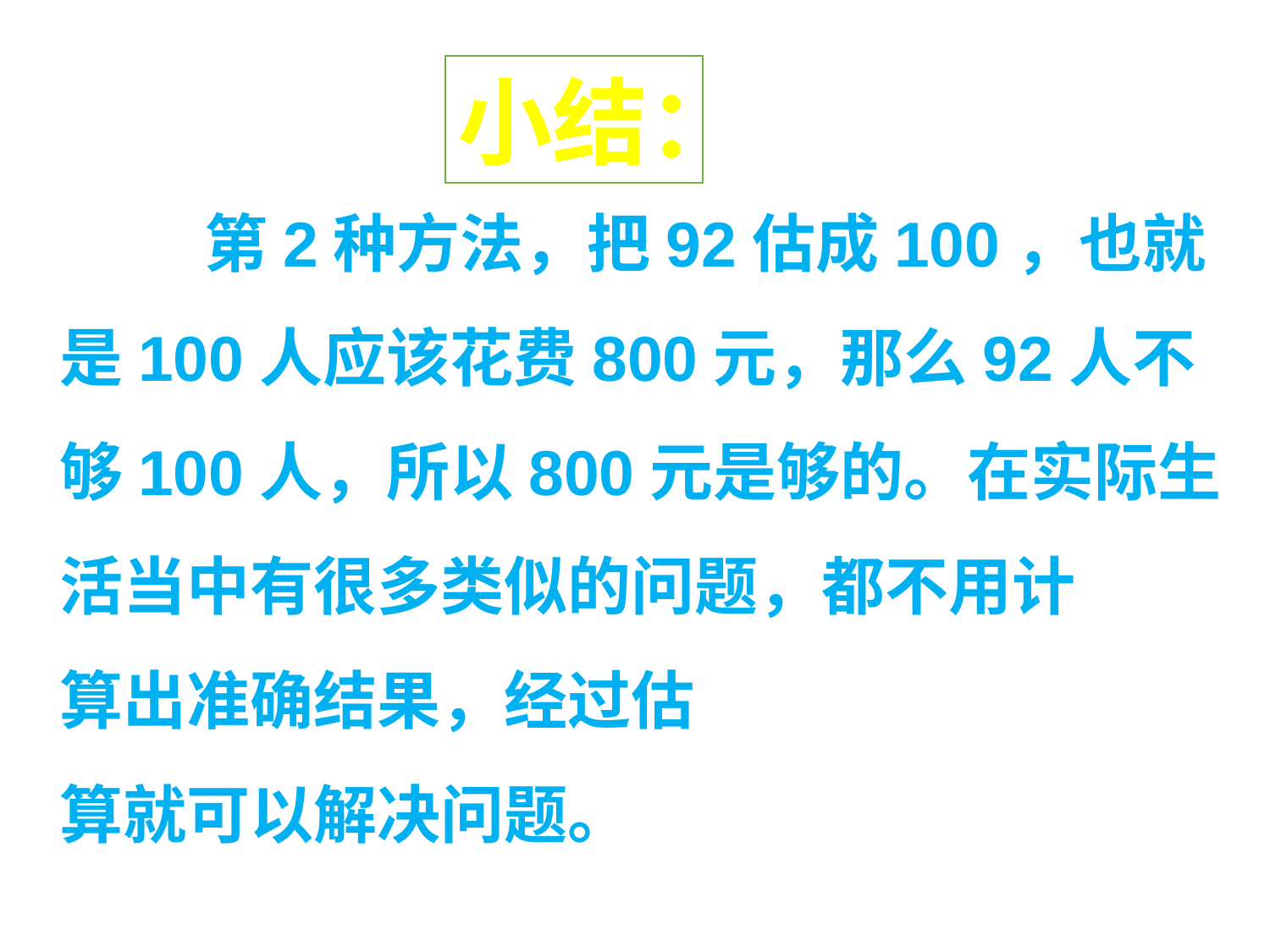

小结：
         第2种方法，把92估成100，也就是100人应该花费800元，那么92人不够100人，所以800元是够的。在实际生活当中有很多类似的问题，都不用计
算出准确结果，经过估
算就可以解决问题。